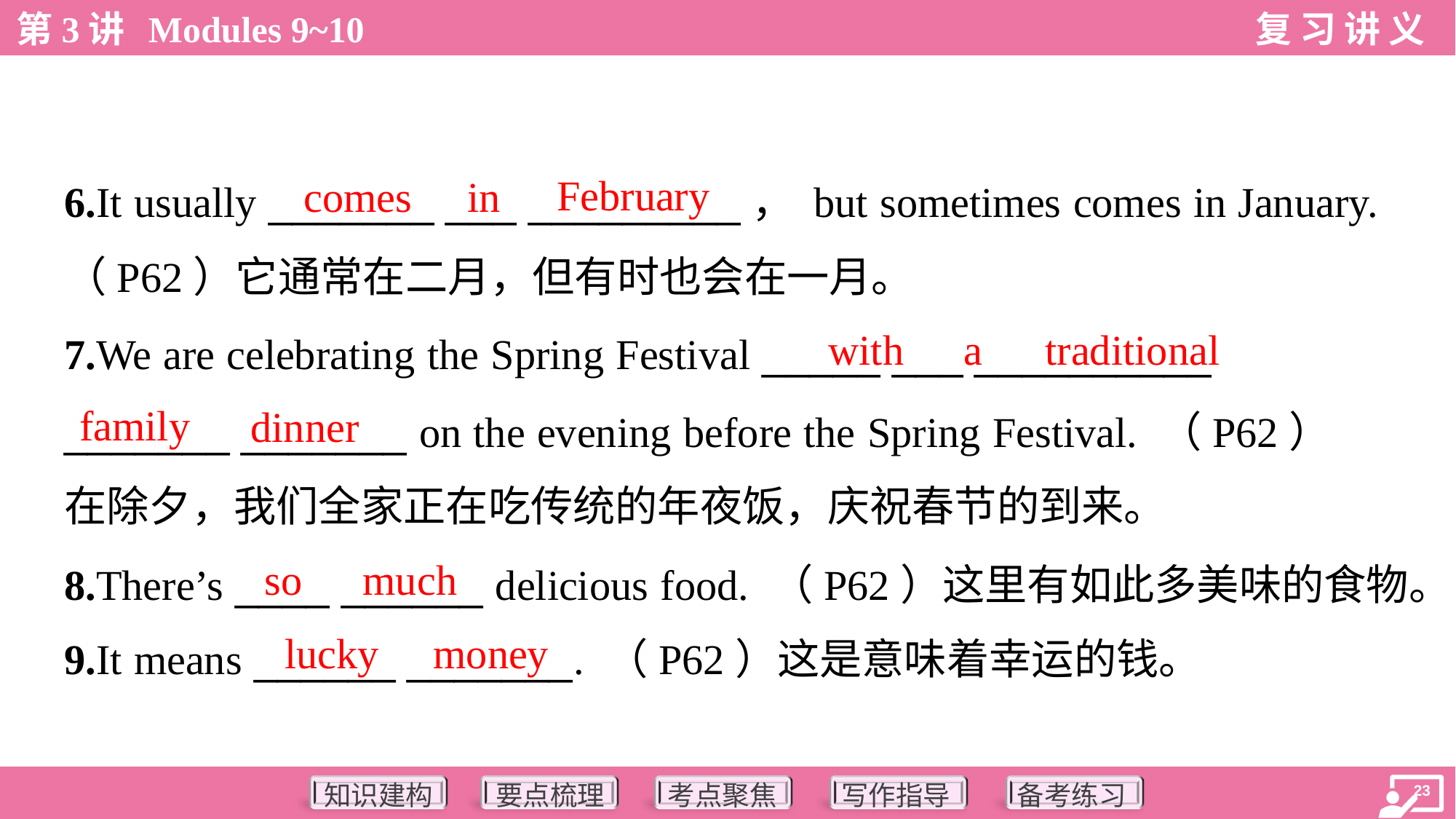

February
comes
in
6.It usually _______ ___ _________， but sometimes comes in January.
（P62）它通常在二月，但有时也会在一月。
with
a
traditional
7.We are celebrating the Spring Festival _____ ___ __________
_______ _______ on the evening before the Spring Festival. （P62）
在除夕，我们全家正在吃传统的年夜饭，庆祝春节的到来。
family
dinner
so
much
8.There’s ____ ______ delicious food. （P62）这里有如此多美味的食物。
9.It means ______ _______. （P62）这是意味着幸运的钱。
lucky
money